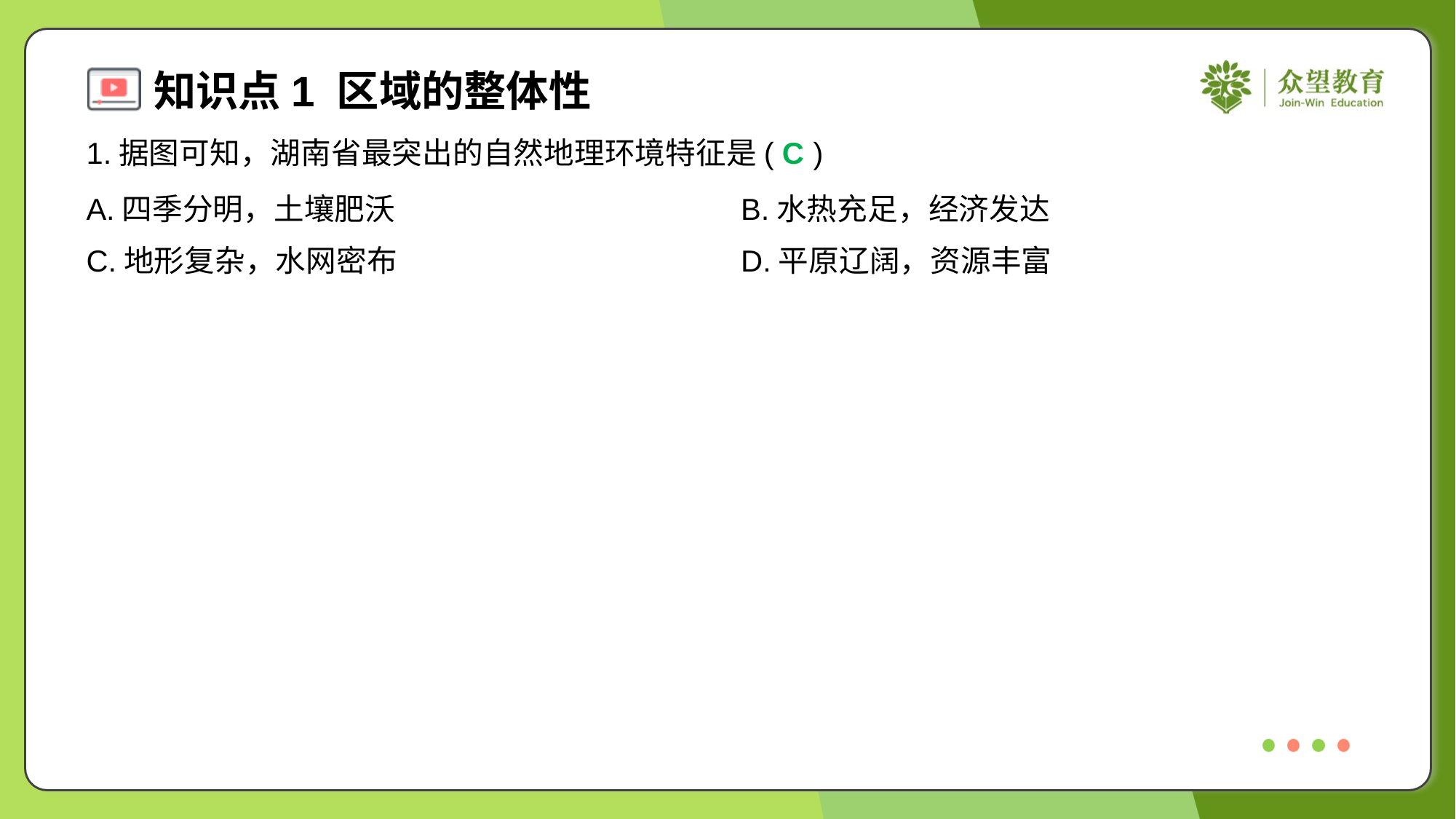

1.据图可知，湖南省最突出的自然地理环境特征是(     )
C
A.四季分明，土壤肥沃	B.水热充足，经济发达
C.地形复杂，水网密布	D.平原辽阔，资源丰富